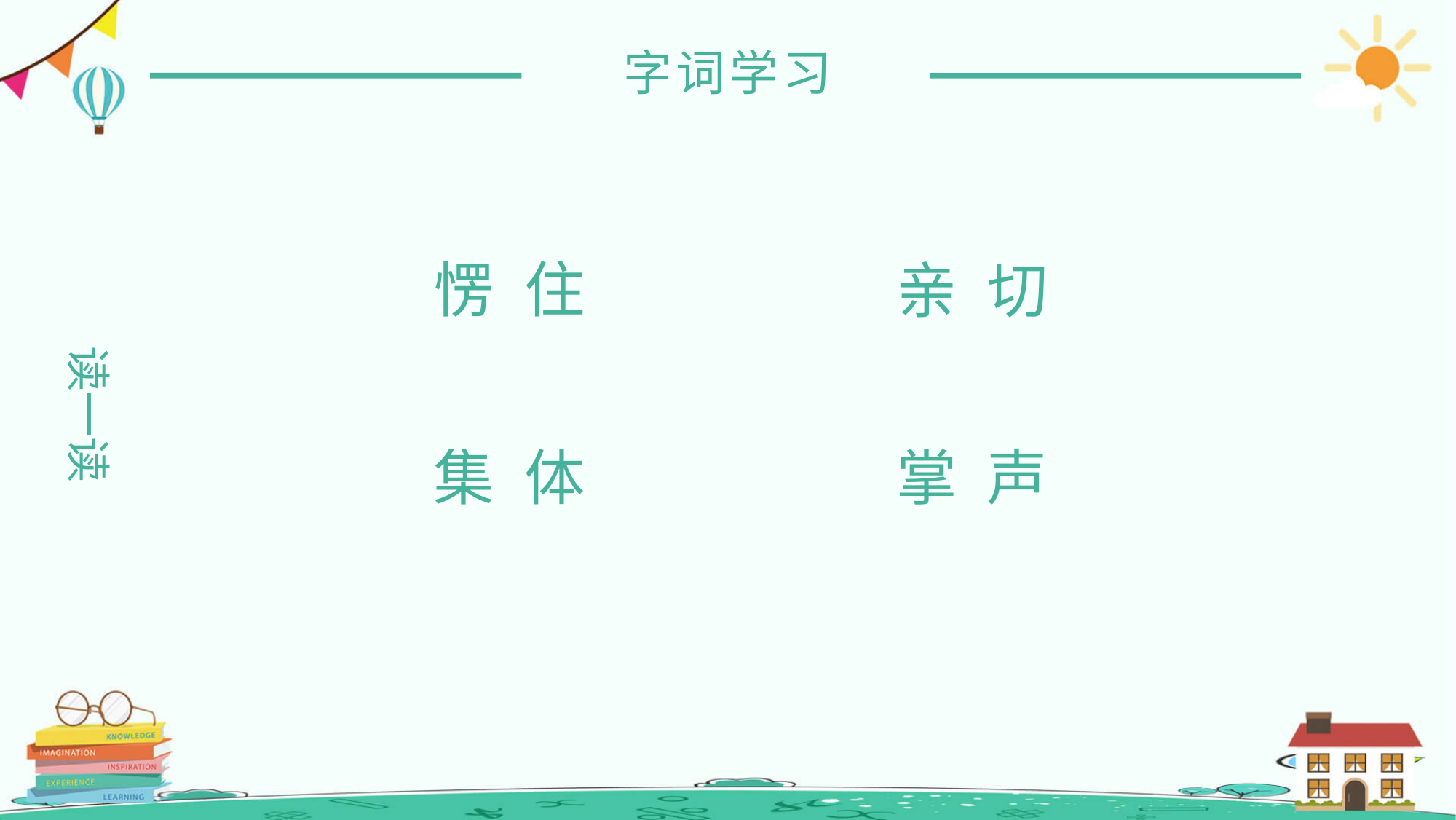

字词学习

愣 住
亲 切
读一读
集 体
掌 声